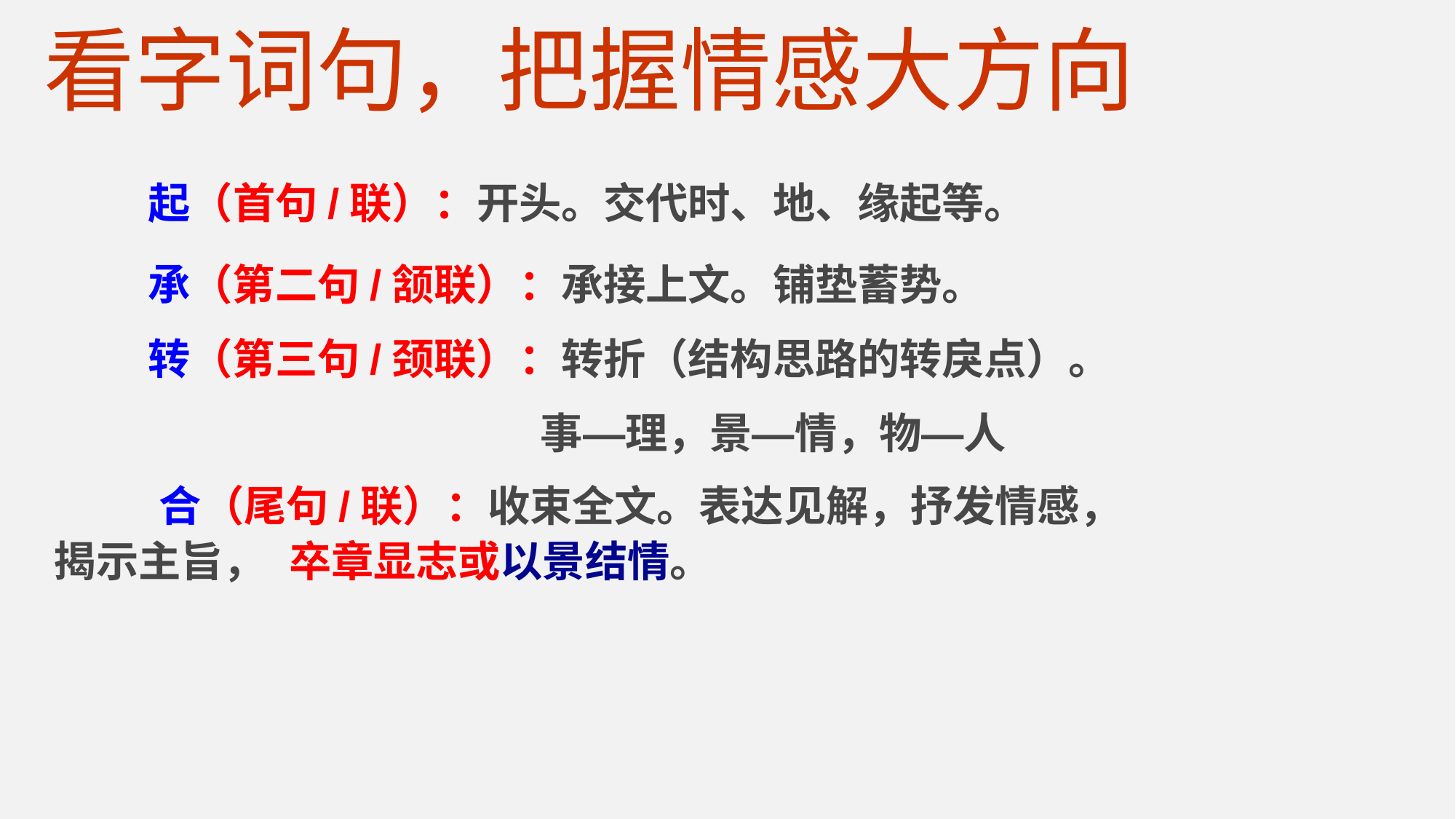

看字词句，把握情感大方向
起（首句/联）：开头。交代时、地、缘起等。
承（第二句/颔联）：承接上文。铺垫蓄势。
转（第三句/颈联）：转折（结构思路的转戾点）。
事—理，景—情，物—人
       合（尾句/联）：收束全文。表达见解，抒发情感，揭示主旨，  卒章显志或以景结情。